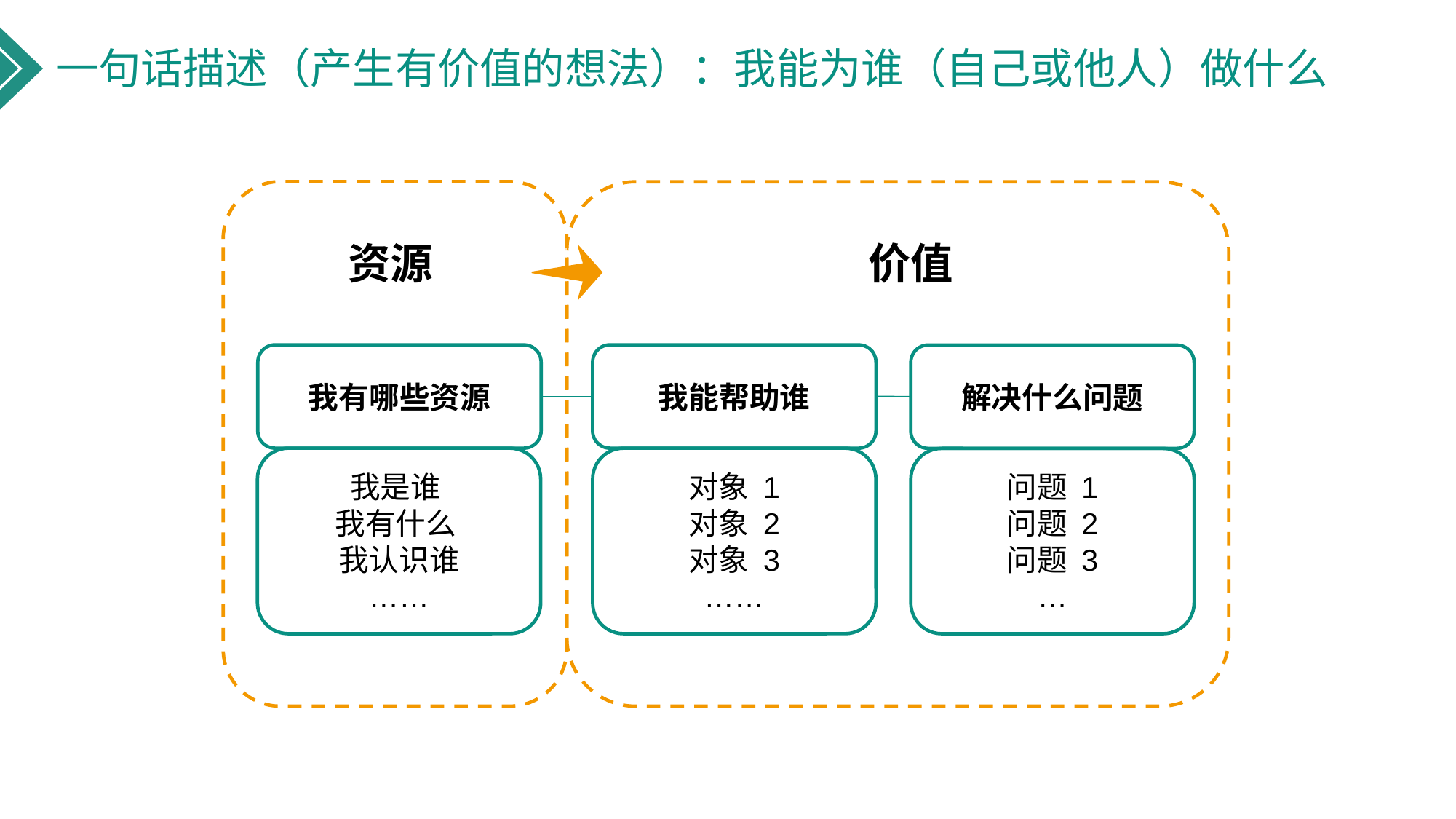

一句话描述（产生有价值的想法）：我能为谁（自己或他人）做什么

资源
价值

我有哪些资源
我能帮助谁
解决什么问题
我是谁
我有什么
我认识谁
……
对象 1
对象 2
对象 3
……
问题 1
问题 2
问题 3
…
17